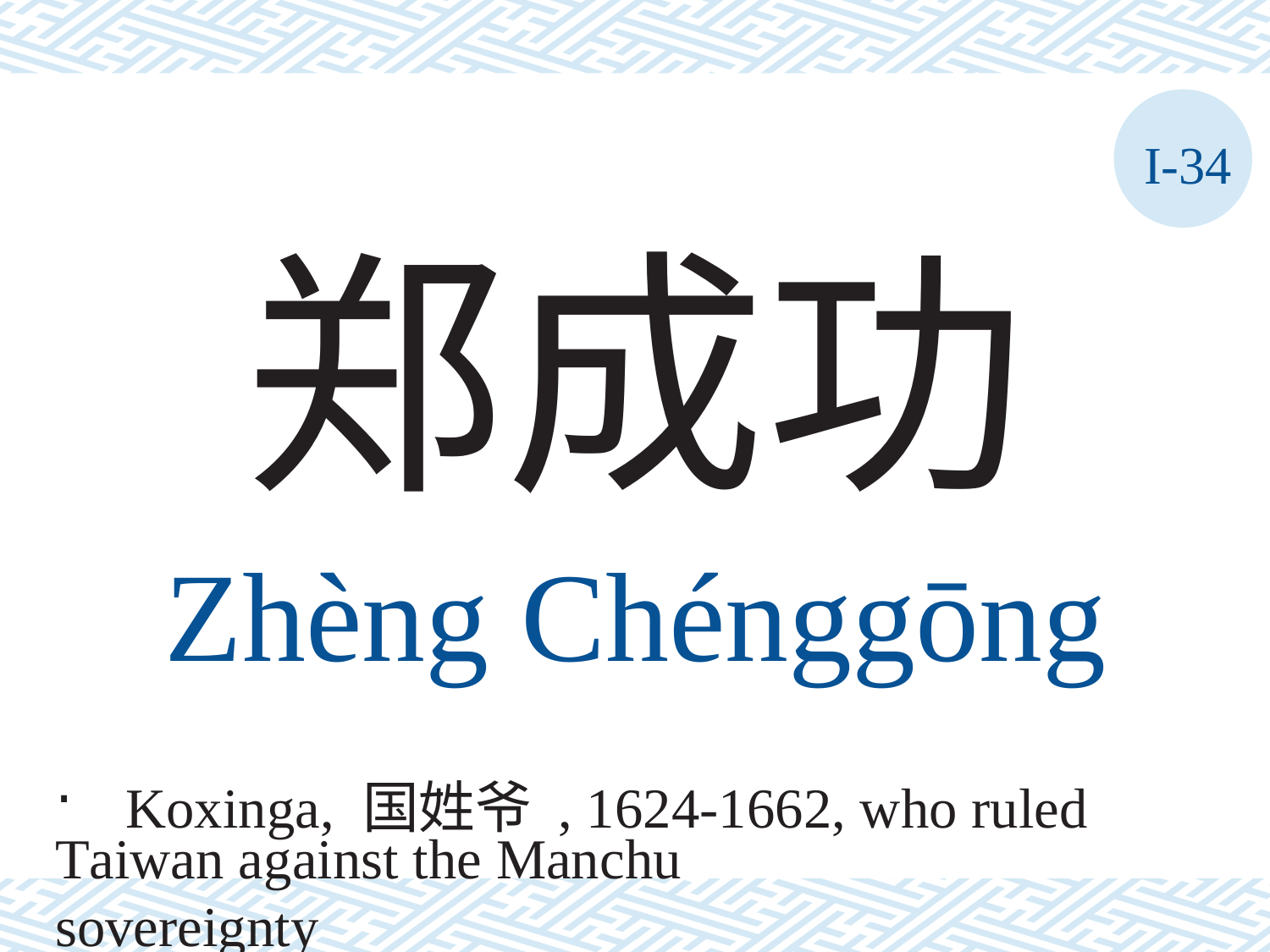

I-34
郑成功
Zhèng	Chénggōng
Koxinga, 国姓爷 , 1624-1662, who ruled
Taiwan against the Manchu sovereignty